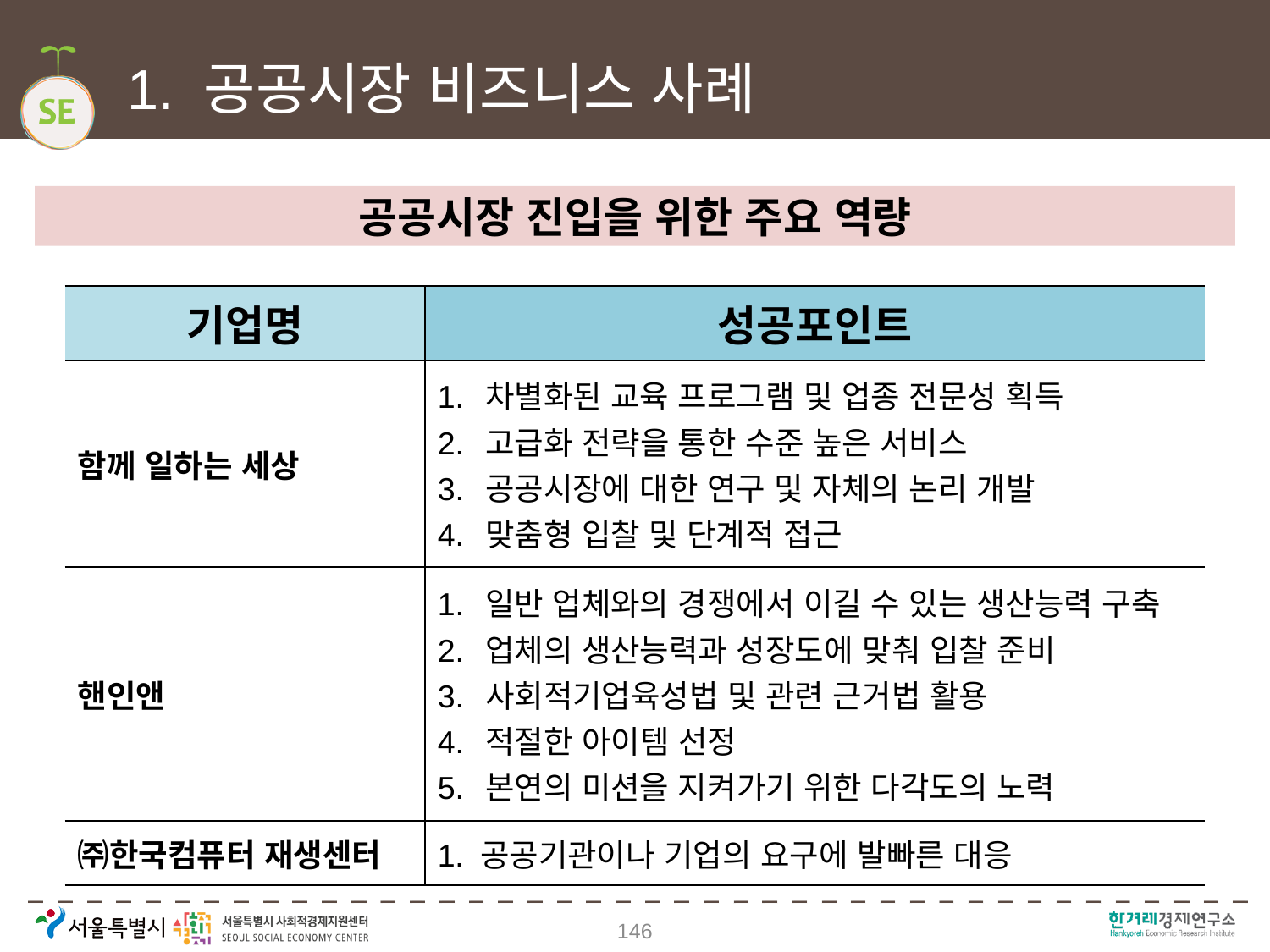

# 1. 공공시장 비즈니스 사례
공공시장 진입을 위한 주요 역량
| 기업명 | 성공포인트 |
| --- | --- |
| 함께 일하는 세상 | 차별화된 교육 프로그램 및 업종 전문성 획득 고급화 전략을 통한 수준 높은 서비스 공공시장에 대한 연구 및 자체의 논리 개발 맞춤형 입찰 및 단계적 접근 |
| 핸인앤 | 일반 업체와의 경쟁에서 이길 수 있는 생산능력 구축 업체의 생산능력과 성장도에 맞춰 입찰 준비 사회적기업육성법 및 관련 근거법 활용 적절한 아이템 선정 본연의 미션을 지켜가기 위한 다각도의 노력 |
| ㈜한국컴퓨터 재생센터 | 1. 공공기관이나 기업의 요구에 발빠른 대응 |
146